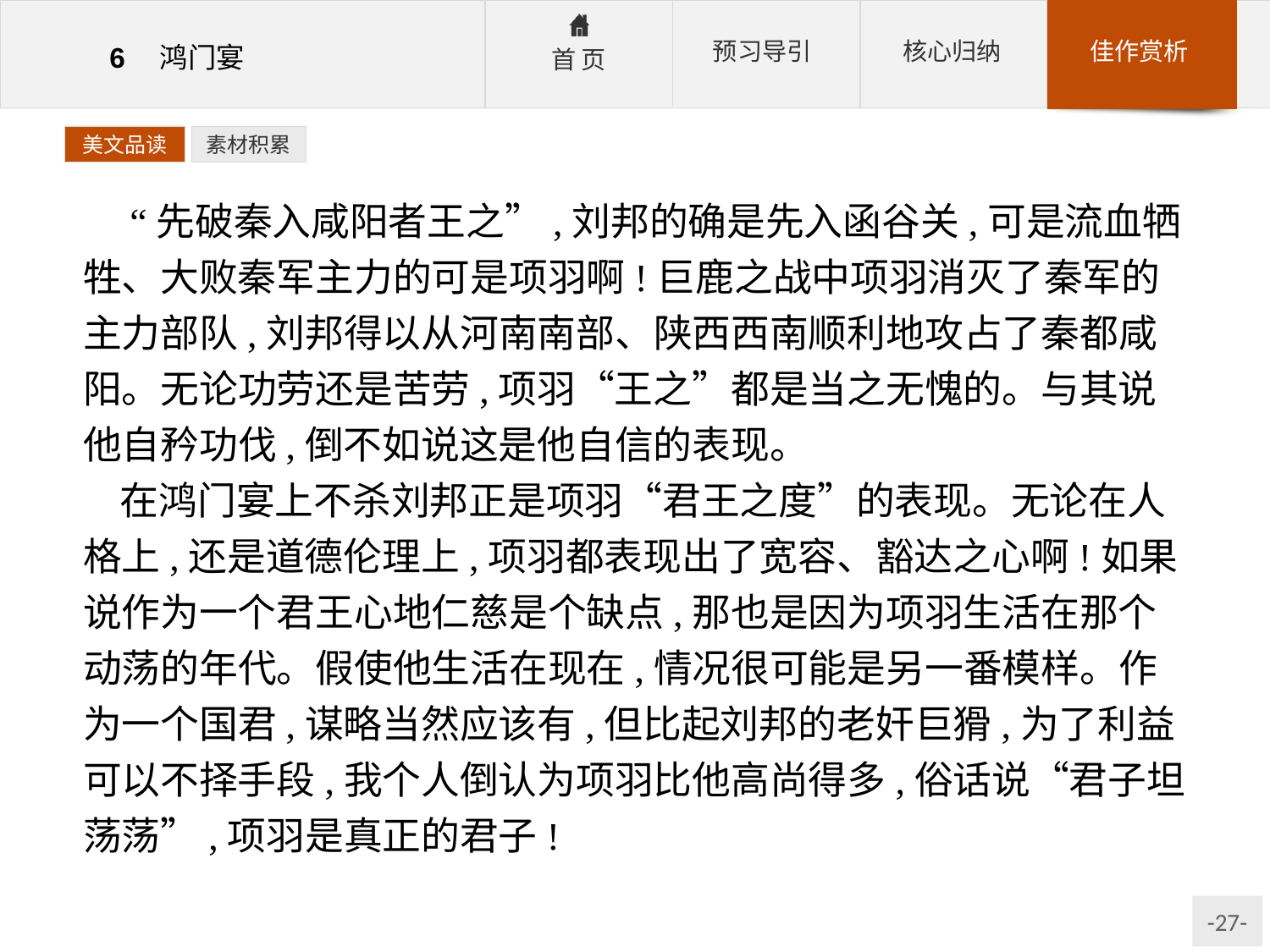

美文品读
素材积累
 “先破秦入咸阳者王之”,刘邦的确是先入函谷关,可是流血牺牲、大败秦军主力的可是项羽啊!巨鹿之战中项羽消灭了秦军的主力部队,刘邦得以从河南南部、陕西西南顺利地攻占了秦都咸阳。无论功劳还是苦劳,项羽“王之”都是当之无愧的。与其说他自矜功伐,倒不如说这是他自信的表现。
在鸿门宴上不杀刘邦正是项羽“君王之度”的表现。无论在人格上,还是道德伦理上,项羽都表现出了宽容、豁达之心啊!如果说作为一个君王心地仁慈是个缺点,那也是因为项羽生活在那个动荡的年代。假使他生活在现在,情况很可能是另一番模样。作为一个国君,谋略当然应该有,但比起刘邦的老奸巨猾,为了利益可以不择手段,我个人倒认为项羽比他高尚得多,俗话说“君子坦荡荡”,项羽是真正的君子!